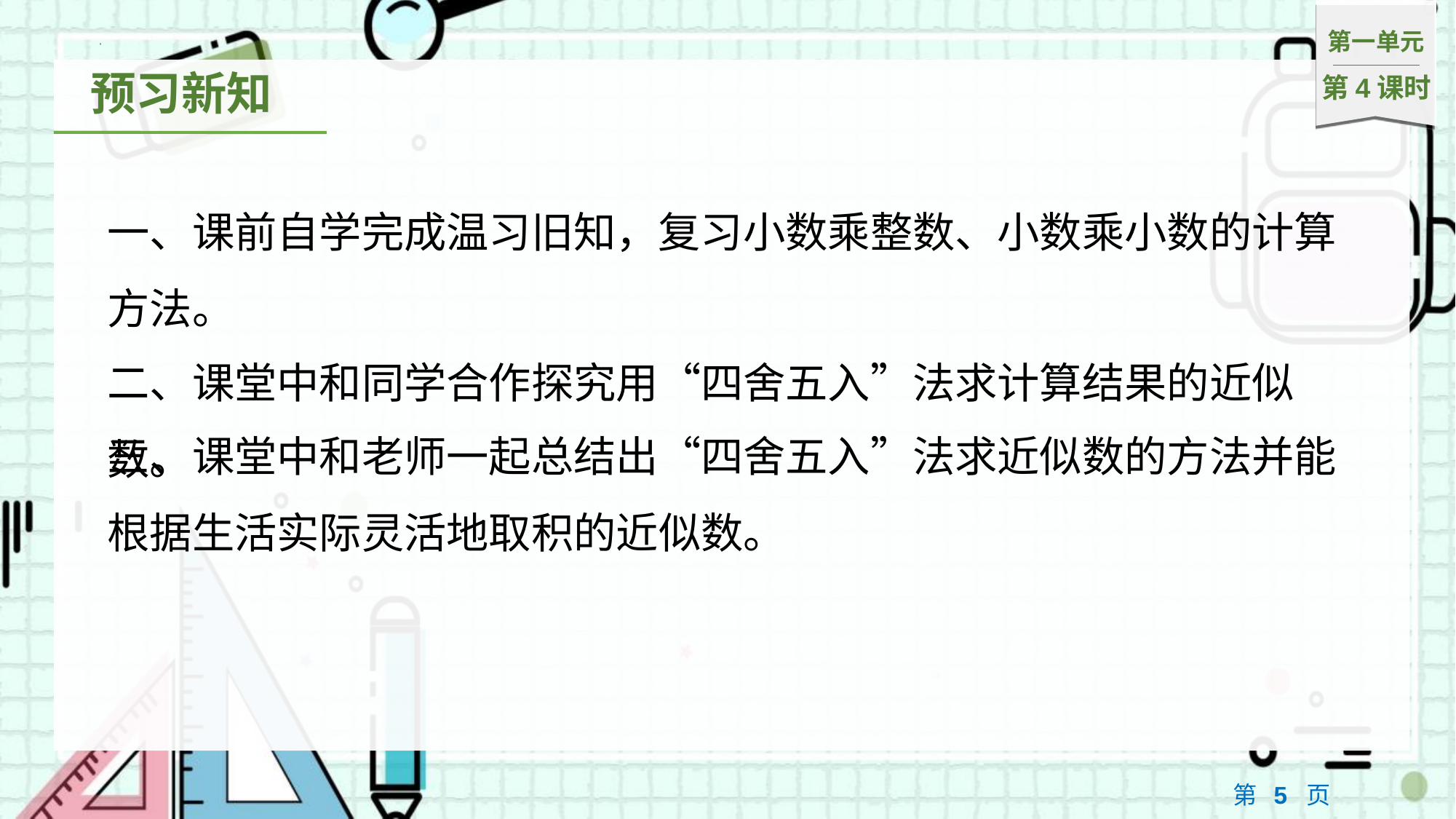

一、课前自学完成温习旧知，复习小数乘整数、小数乘小数的计算方法。
二、课堂中和同学合作探究用“四舍五入”法求计算结果的近似数。
三、课堂中和老师一起总结出“四舍五入”法求近似数的方法并能根据生活实际灵活地取积的近似数。